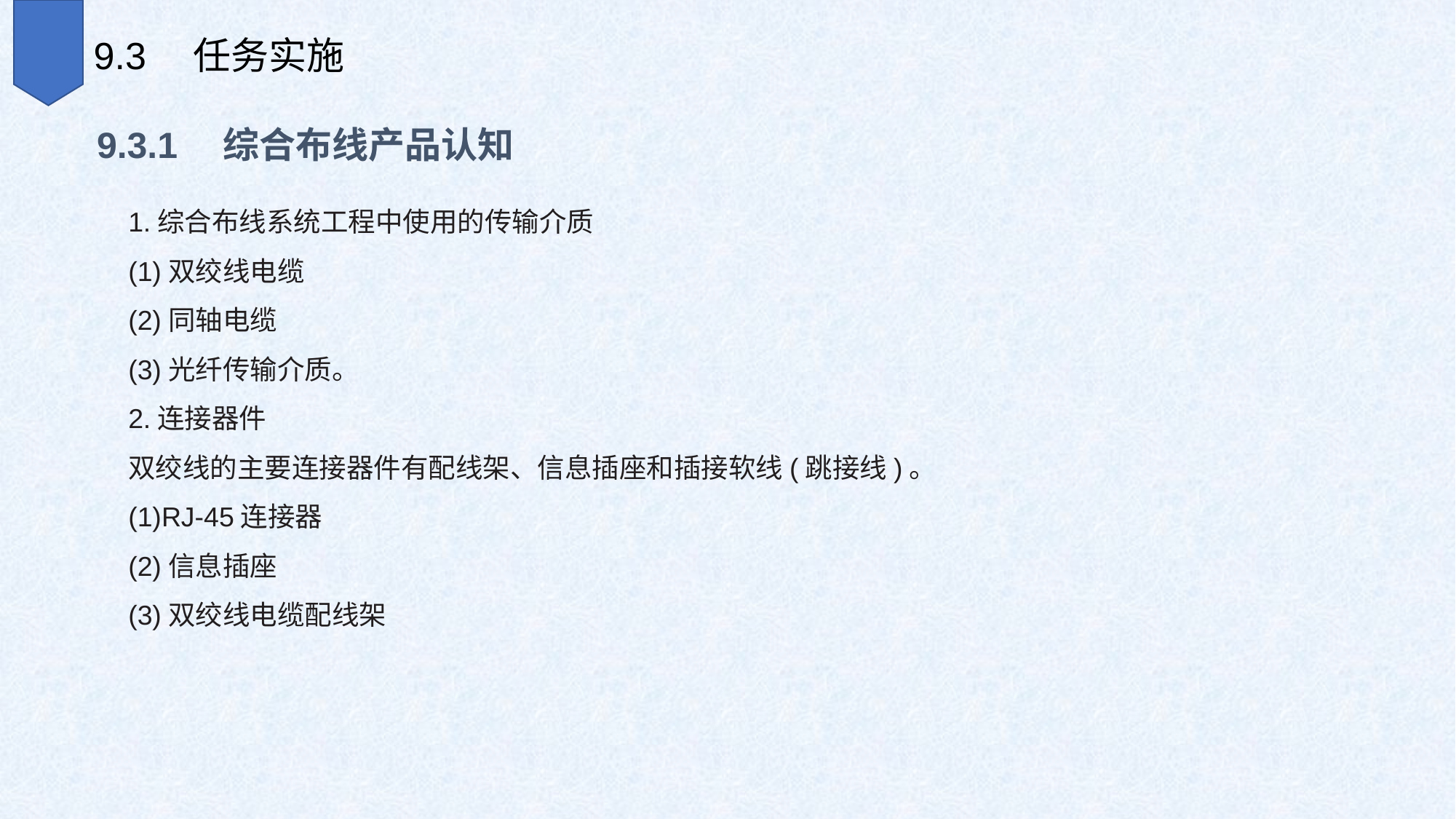

9.3　任务实施
9.3.1　综合布线产品认知
1.综合布线系统工程中使用的传输介质
(1)双绞线电缆
(2)同轴电缆
(3)光纤传输介质。
2.连接器件
双绞线的主要连接器件有配线架、信息插座和插接软线(跳接线)。
(1)RJ-45连接器
(2)信息插座
(3)双绞线电缆配线架